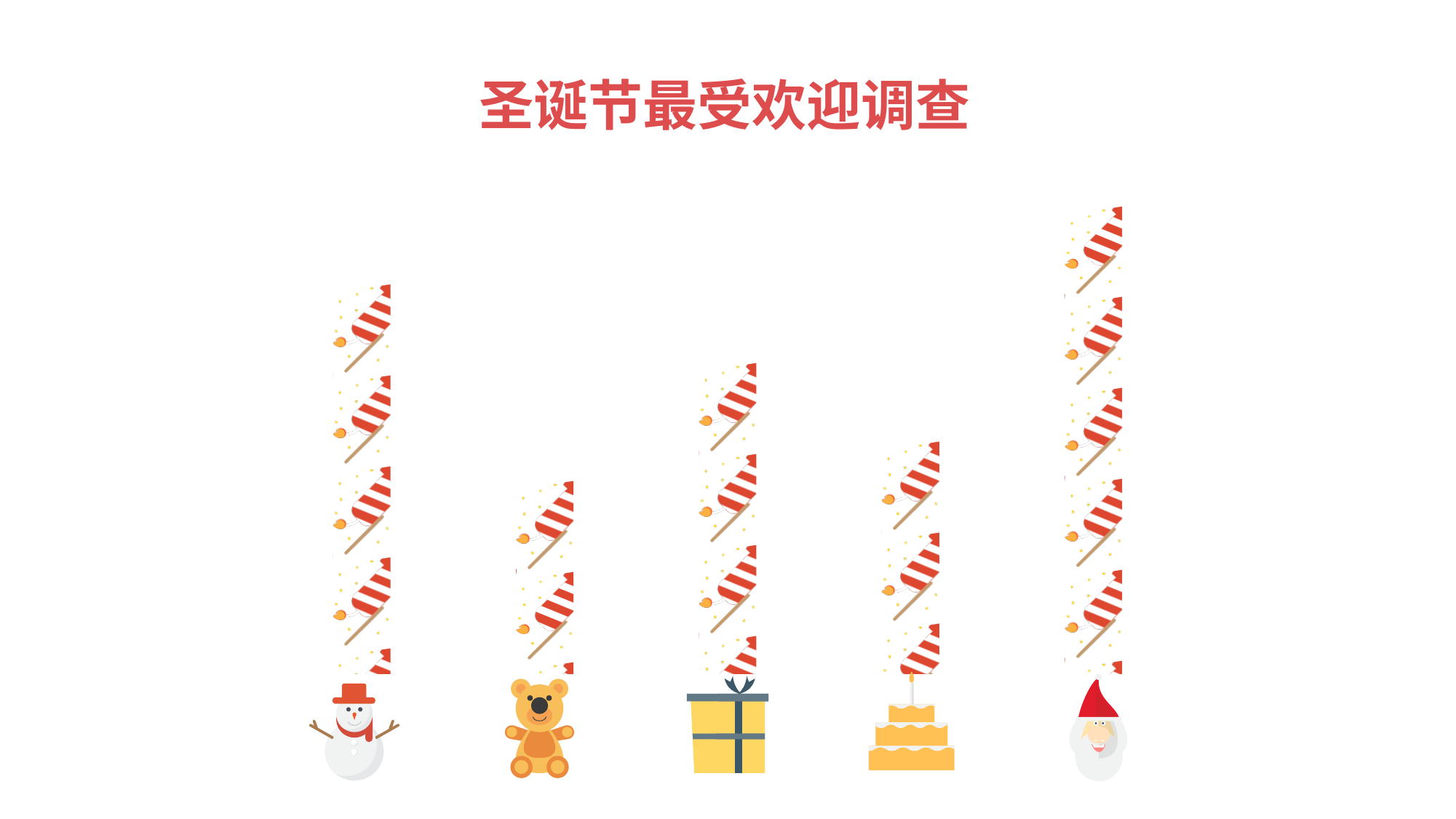

圣诞节最受欢迎调查

### Chart

| Category |  |
|---|---|